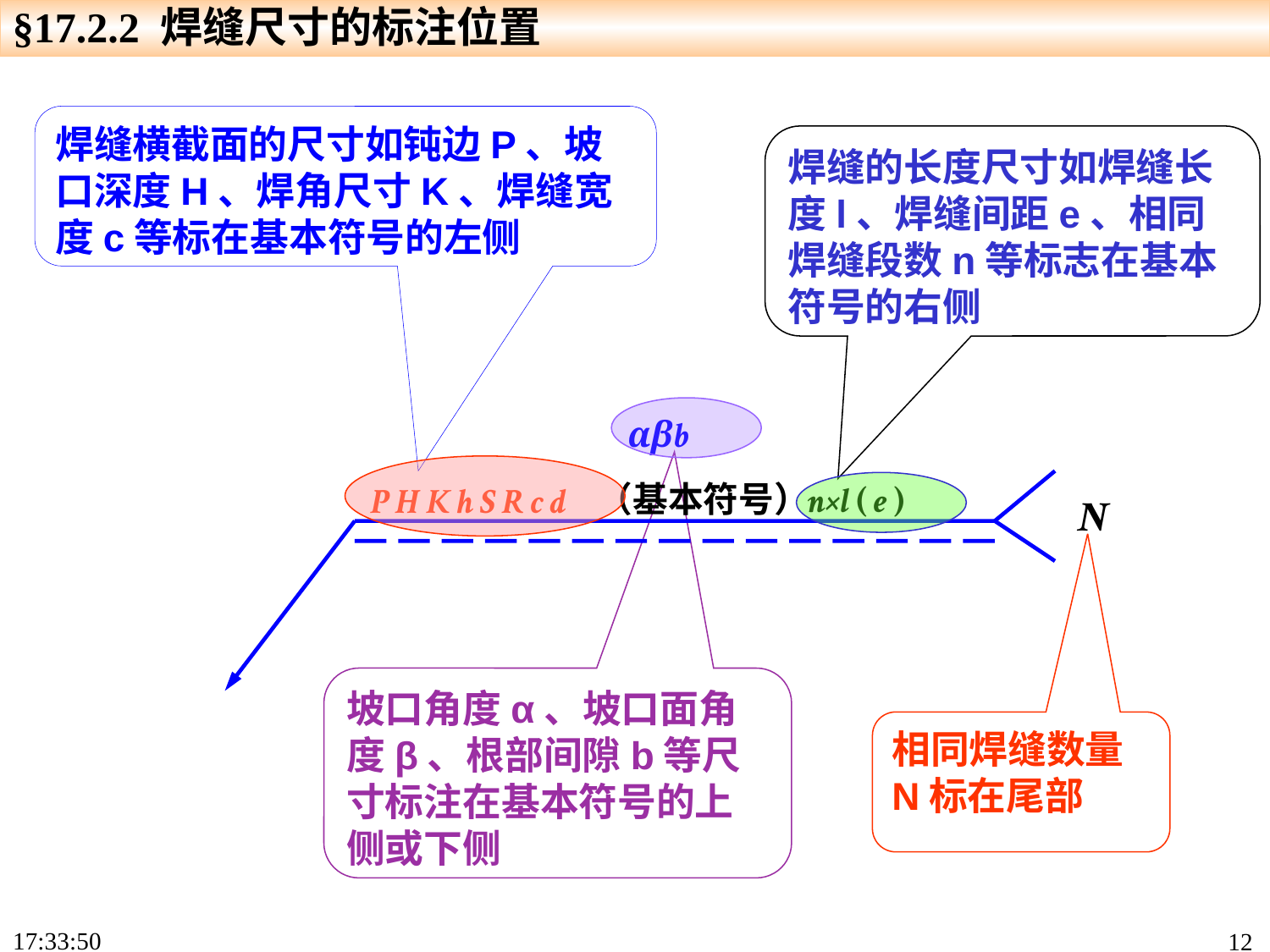

§17.2.2 焊缝尺寸的标注位置
焊缝横截面的尺寸如钝边P、坡口深度H、焊角尺寸K、焊缝宽度c等标在基本符号的左侧
焊缝的长度尺寸如焊缝长度l、焊缝间距e、相同焊缝段数n等标志在基本符号的右侧

αβb

（基本符号）
n×l ( e )
P H K h S R c d

N
坡口角度α、坡口面角度β、根部间隙b等尺寸标注在基本符号的上侧或下侧
相同焊缝数量N标在尾部
17:33:50
12